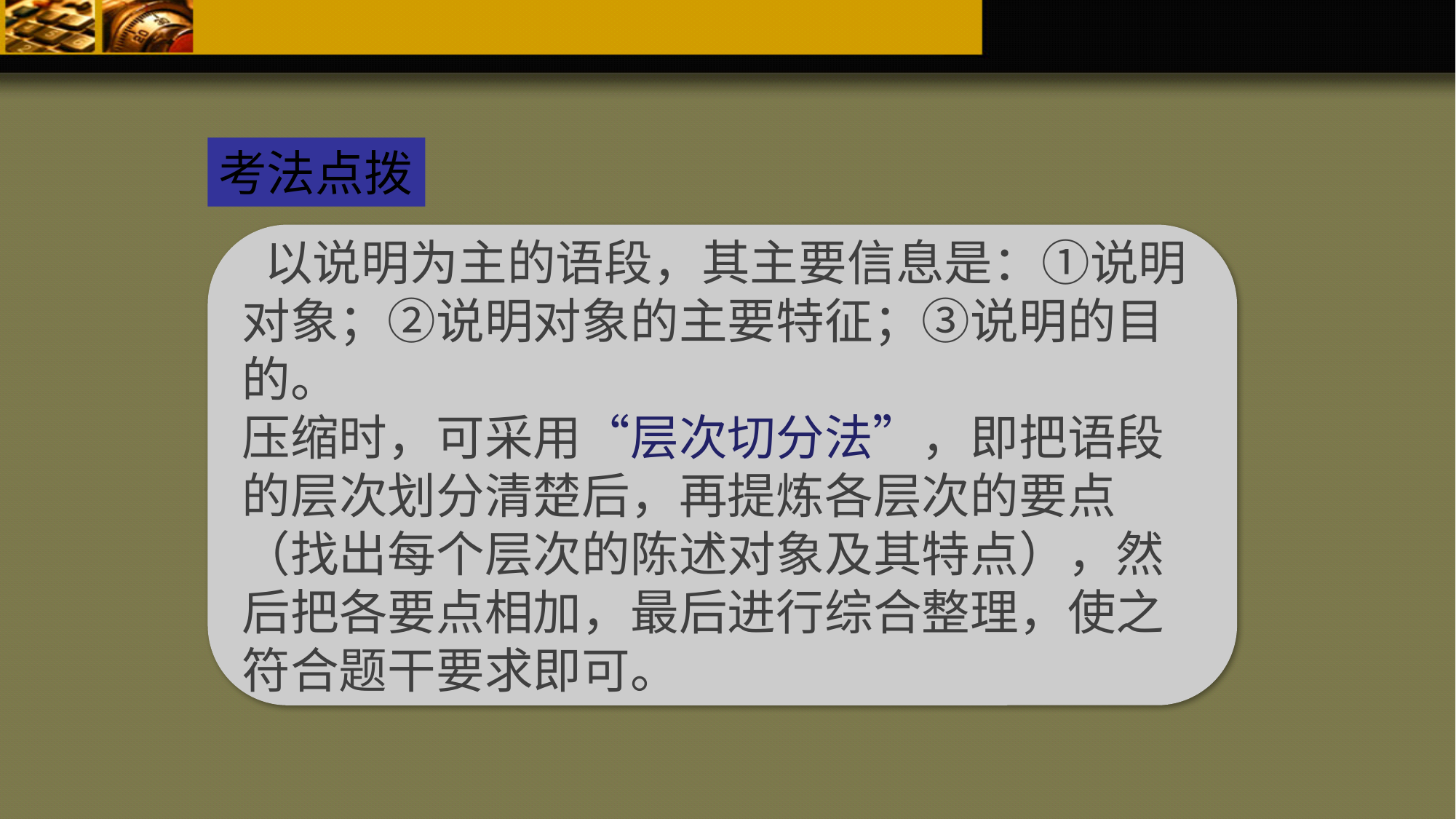

考法点拨
 以说明为主的语段，其主要信息是：①说明对象；②说明对象的主要特征；③说明的目的。
压缩时，可采用“层次切分法”，即把语段的层次划分清楚后，再提炼各层次的要点（找出每个层次的陈述对象及其特点），然后把各要点相加，最后进行综合整理，使之符合题干要求即可。